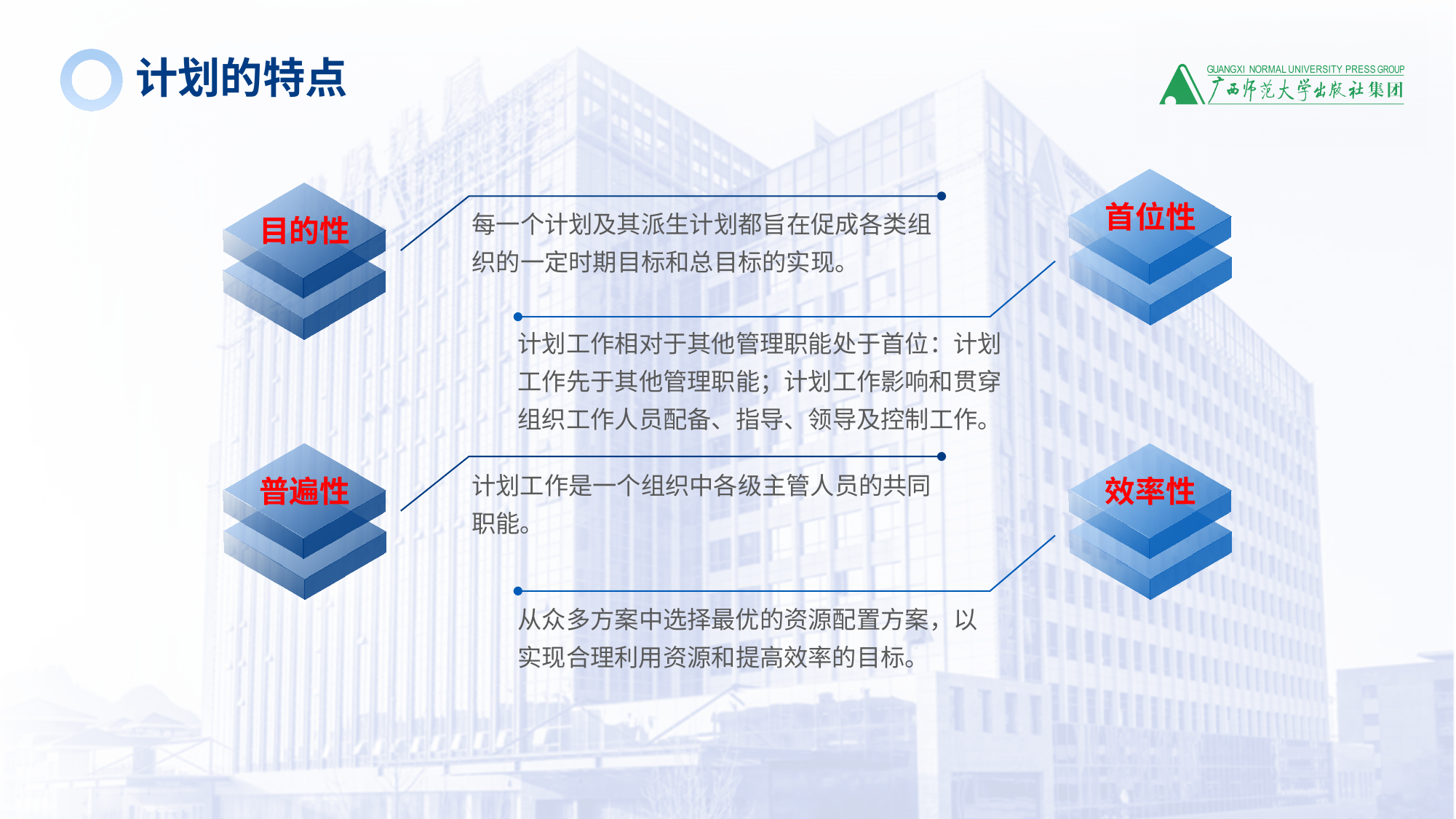

计划的特点

首位性
目的性

每一个计划及其派生计划都旨在促成各类组织的一定时期目标和总目标的实现。

计划工作相对于其他管理职能处于首位：计划工作先于其他管理职能；计划工作影响和贯穿组织工作人员配备、指导、领导及控制工作。

普遍性
效率性

计划工作是一个组织中各级主管人员的共同职能。

从众多方案中选择最优的资源配置方案，以实现合理利用资源和提高效率的目标。